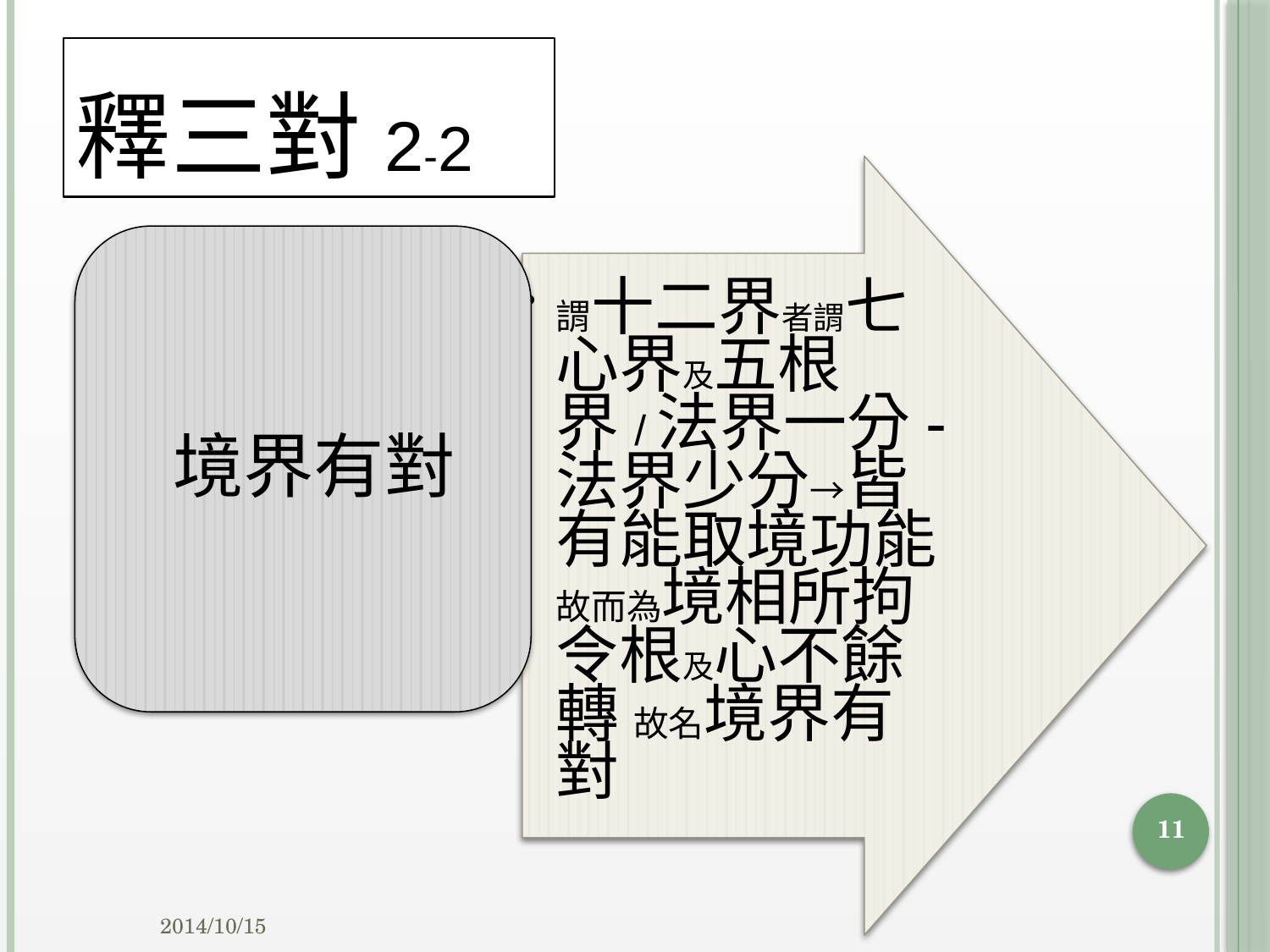

# 釋三對2-2
謂十二界者謂七心界及五根界/法界一分-法界少分→皆有能取境功能故而為境相所拘令根及心不餘轉 故名境界有對
境界有對
11
2014/10/15